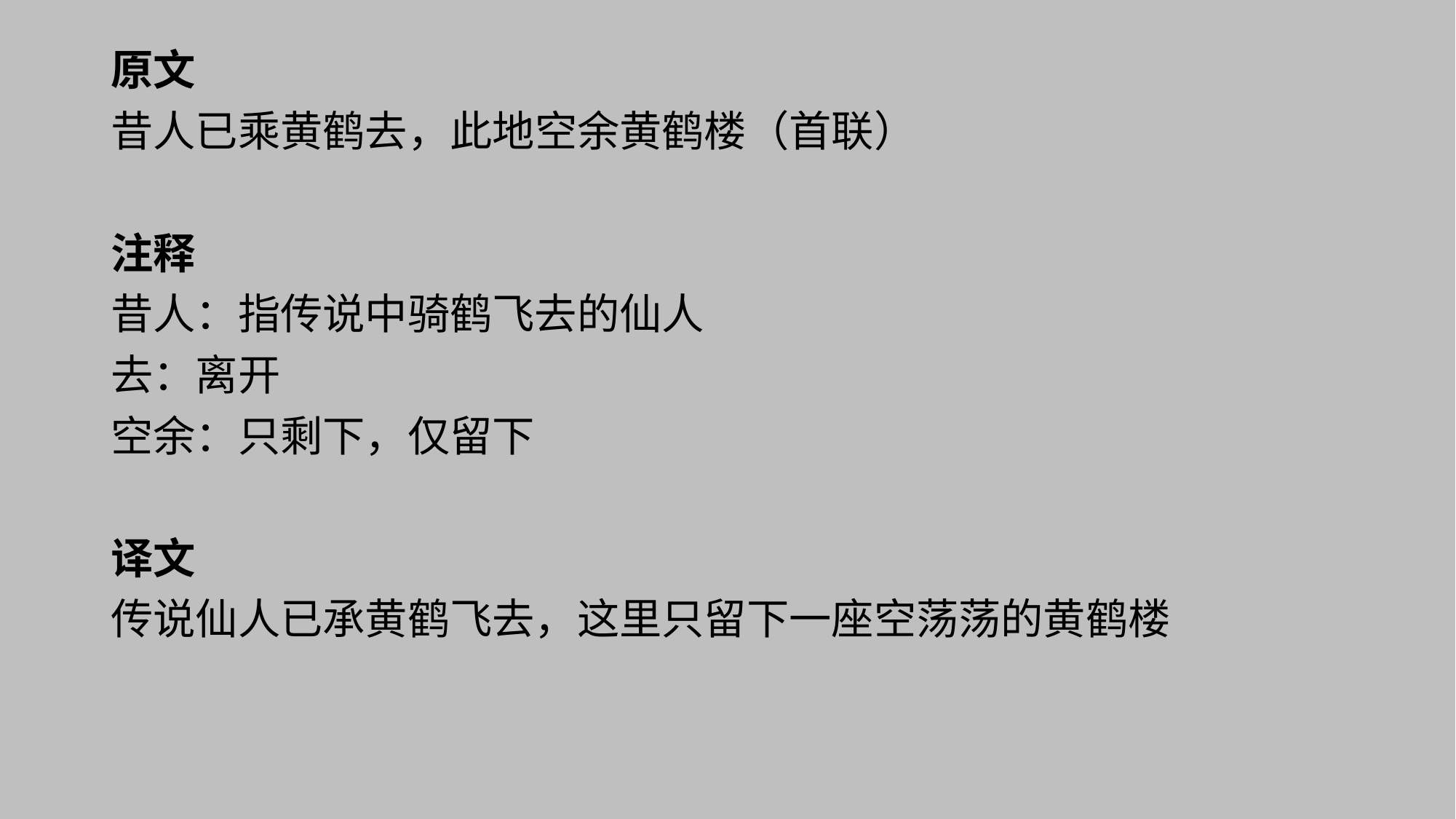

# 原文
昔人已乘黄鹤去，此地空余黄鹤楼（首联）

注释
昔人：指传说中骑鹤飞去的仙人
去：离开
空余：只剩下，仅留下

译文
传说仙人已承黄鹤飞去，这里只留下一座空荡荡的黄鹤楼